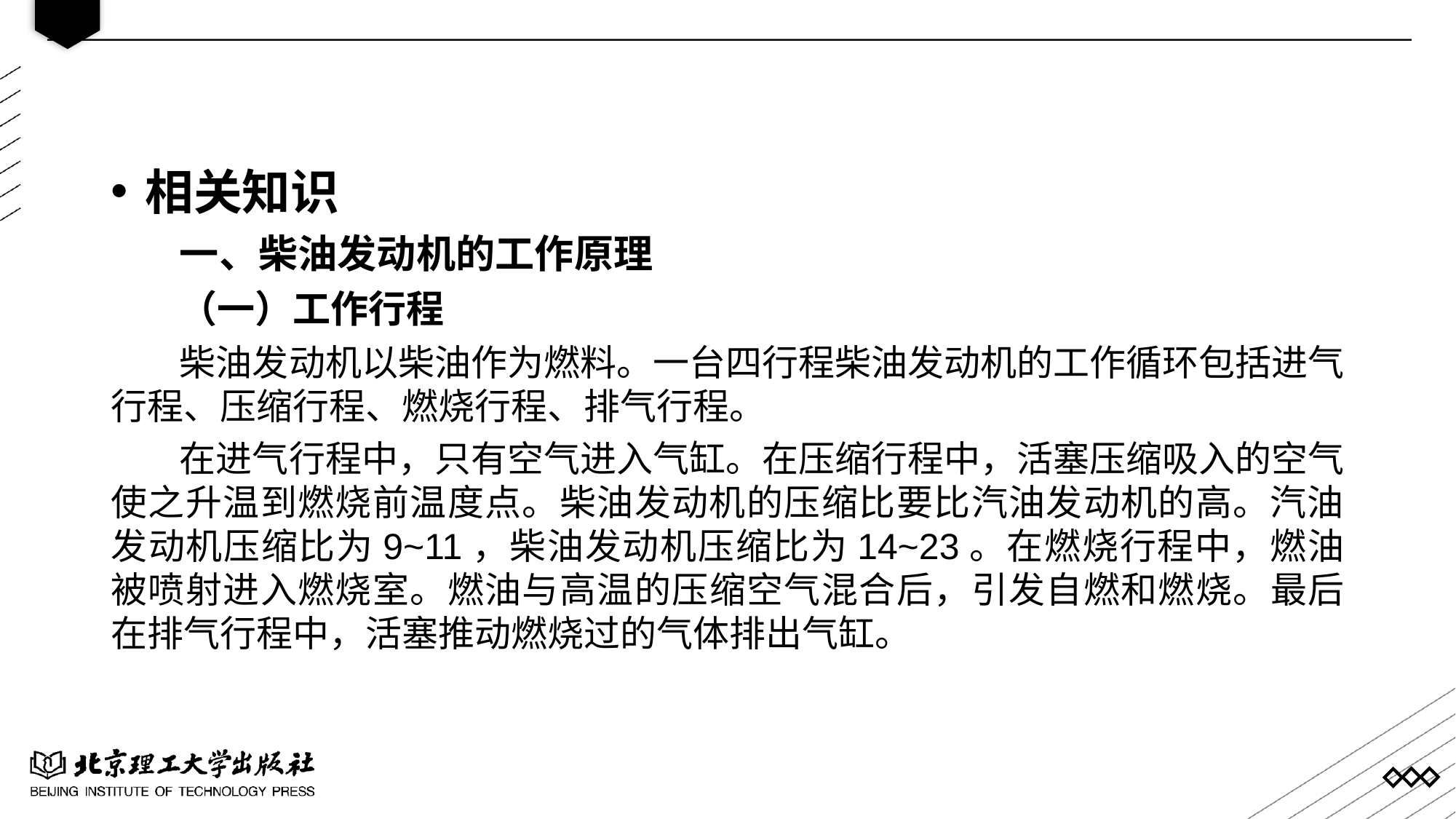

相关知识
一、柴油发动机的工作原理
（一）工作行程
柴油发动机以柴油作为燃料。一台四行程柴油发动机的工作循环包括进气行程、压缩行程、燃烧行程、排气行程。
在进气行程中，只有空气进入气缸。在压缩行程中，活塞压缩吸入的空气使之升温到燃烧前温度点。柴油发动机的压缩比要比汽油发动机的高。汽油发动机压缩比为9~11，柴油发动机压缩比为14~23。在燃烧行程中，燃油被喷射进入燃烧室。燃油与高温的压缩空气混合后，引发自燃和燃烧。最后在排气行程中，活塞推动燃烧过的气体排出气缸。